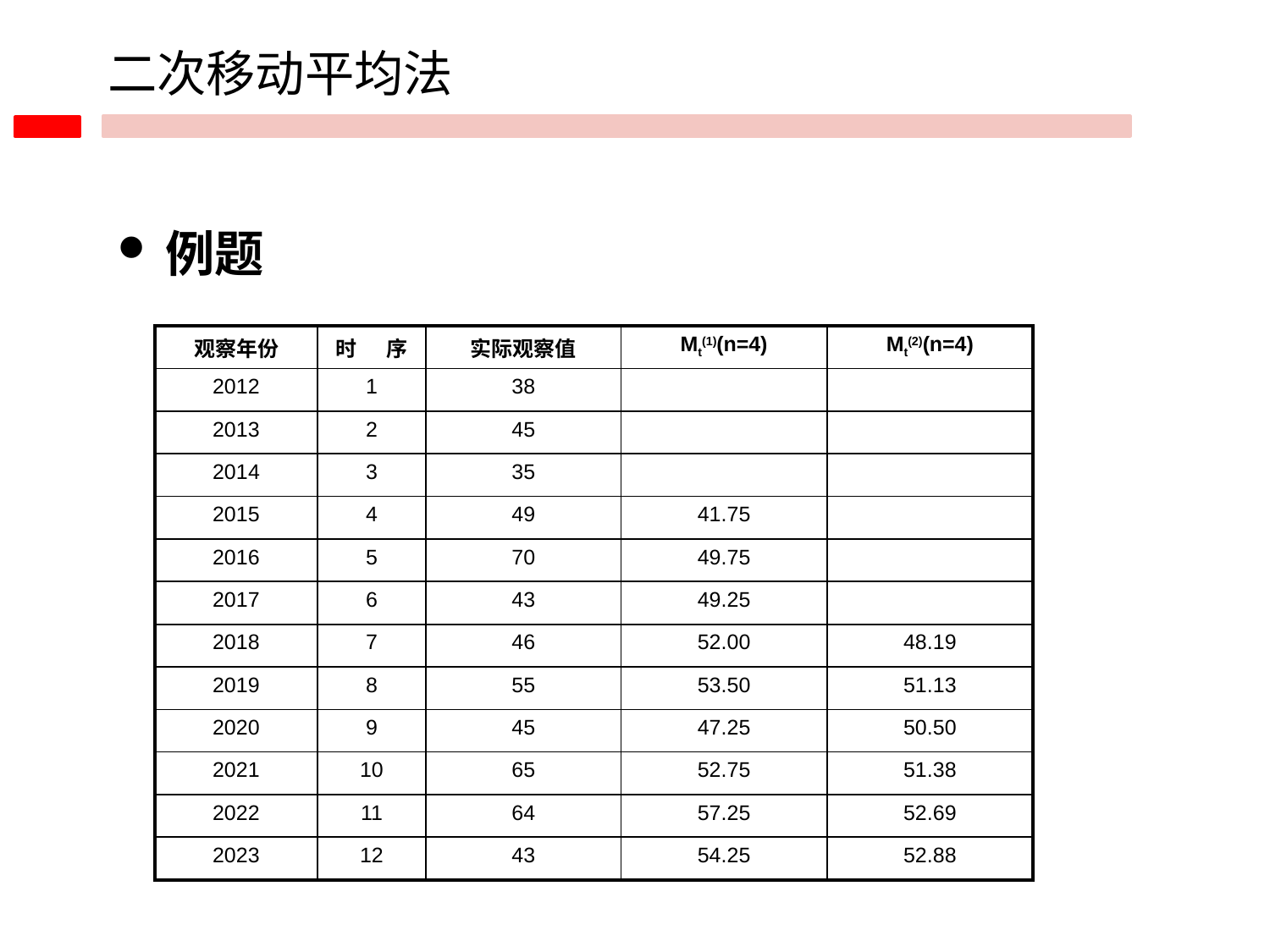

二次移动平均法
例题

| 观察年份 | 时 序 | 实际观察值 | Mt(1)(n=4) | Mt(2)(n=4) |
| --- | --- | --- | --- | --- |
| 2012 | 1 | 38 |  |  |
| 2013 | 2 | 45 |  |  |
| 2014 | 3 | 35 |  |  |
| 2015 | 4 | 49 | 41.75 |  |
| 2016 | 5 | 70 | 49.75 |  |
| 2017 | 6 | 43 | 49.25 |  |
| 2018 | 7 | 46 | 52.00 | 48.19 |
| 2019 | 8 | 55 | 53.50 | 51.13 |
| 2020 | 9 | 45 | 47.25 | 50.50 |
| 2021 | 10 | 65 | 52.75 | 51.38 |
| 2022 | 11 | 64 | 57.25 | 52.69 |
| 2023 | 12 | 43 | 54.25 | 52.88 |